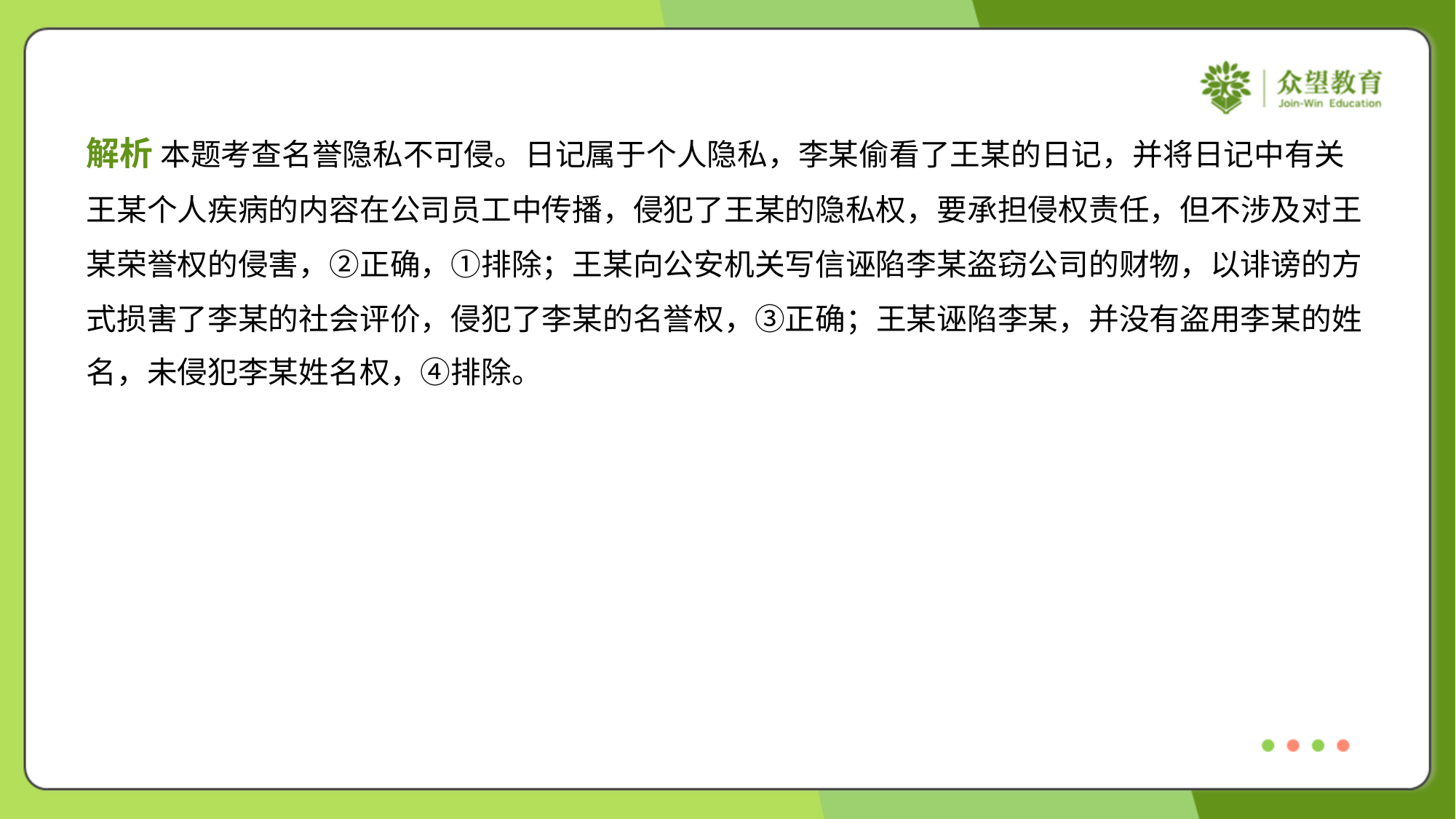

解析 本题考查名誉隐私不可侵。日记属于个人隐私，李某偷看了王某的日记，并将日记中有关
王某个人疾病的内容在公司员工中传播，侵犯了王某的隐私权，要承担侵权责任，但不涉及对王
某荣誉权的侵害，②正确，①排除；王某向公安机关写信诬陷李某盗窃公司的财物，以诽谤的方
式损害了李某的社会评价，侵犯了李某的名誉权，③正确；王某诬陷李某，并没有盗用李某的姓
名，未侵犯李某姓名权，④排除。